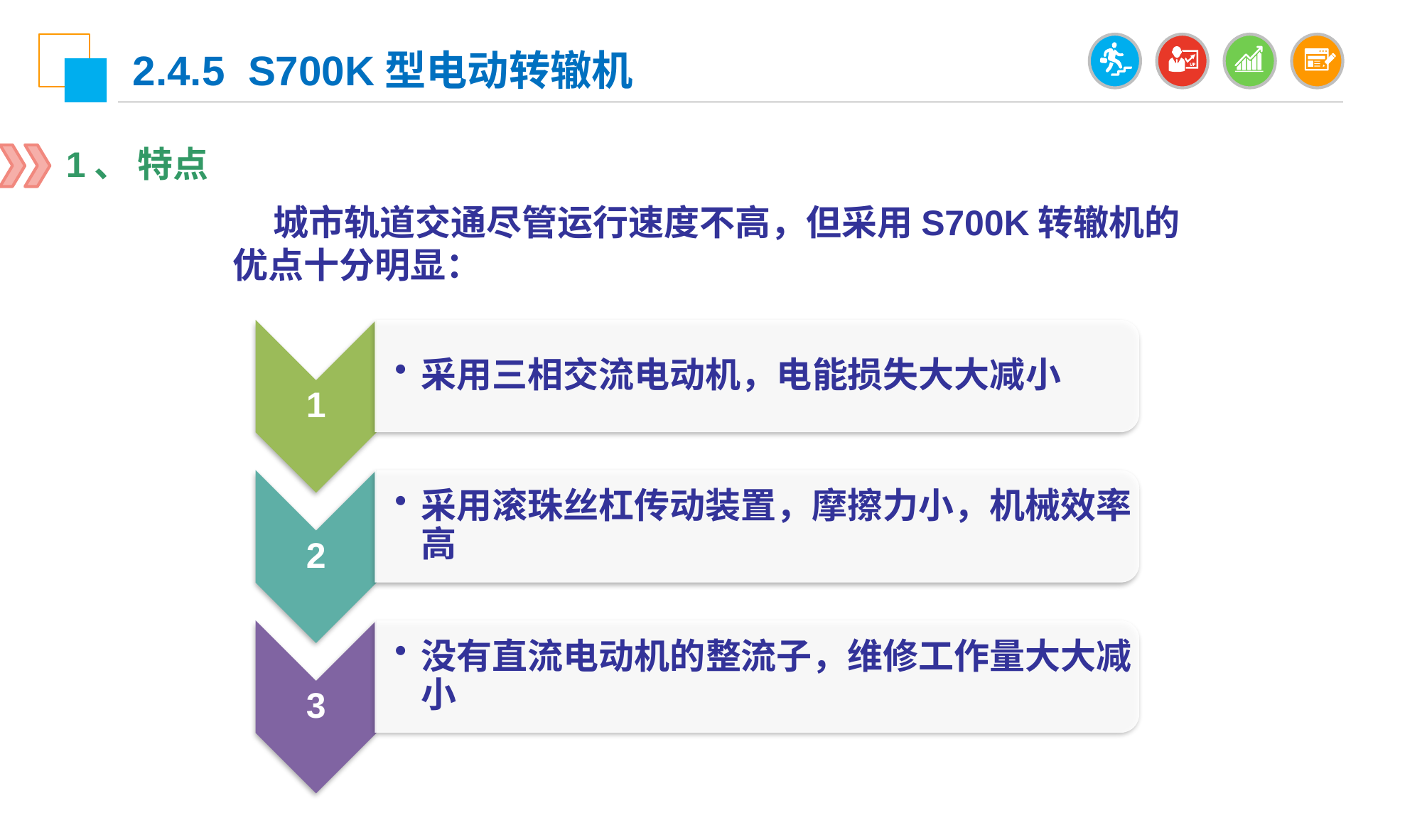

2.4.5  S700K型电动转辙机
1、 特点

    城市轨道交通尽管运行速度不高，但采用S700K转辙机的优点十分明显：

1

采用三相交流电动机，电能损失大大减小

2

采用滚珠丝杠传动装置，摩擦力小，机械效率高

3

没有直流电动机的整流子，维修工作量大大减小